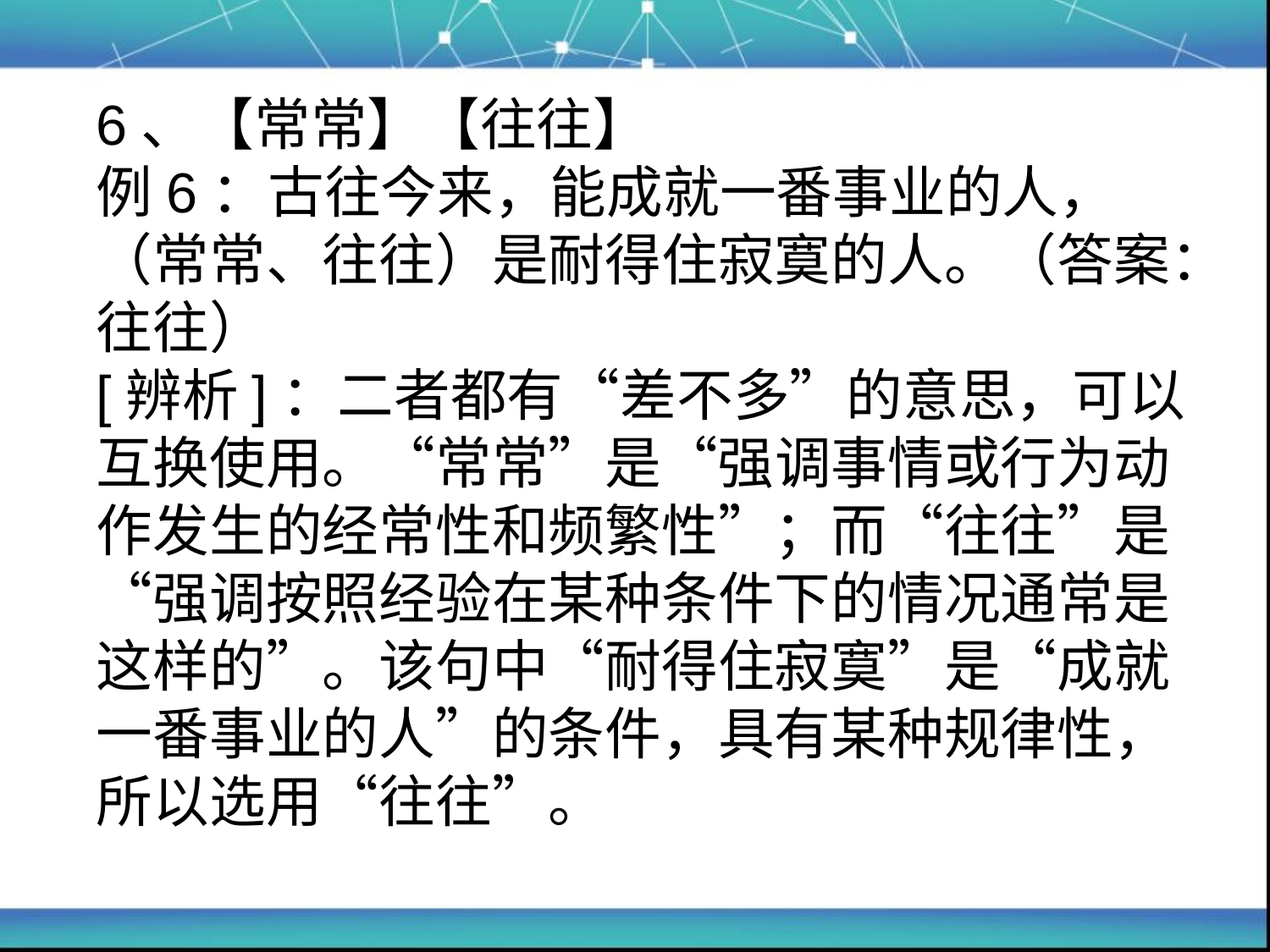

# 6、【常常】【往往】 例6：古往今来，能成就一番事业的人，     （常常、往往）是耐得住寂寞的人。（答案：往往） [辨析]：二者都有“差不多”的意思，可以互换使用。“常常”是“强调事情或行为动作发生的经常性和频繁性”；而“往往”是“强调按照经验在某种条件下的情况通常是这样的”。该句中“耐得住寂寞”是“成就一番事业的人”的条件，具有某种规律性，所以选用“往往”。